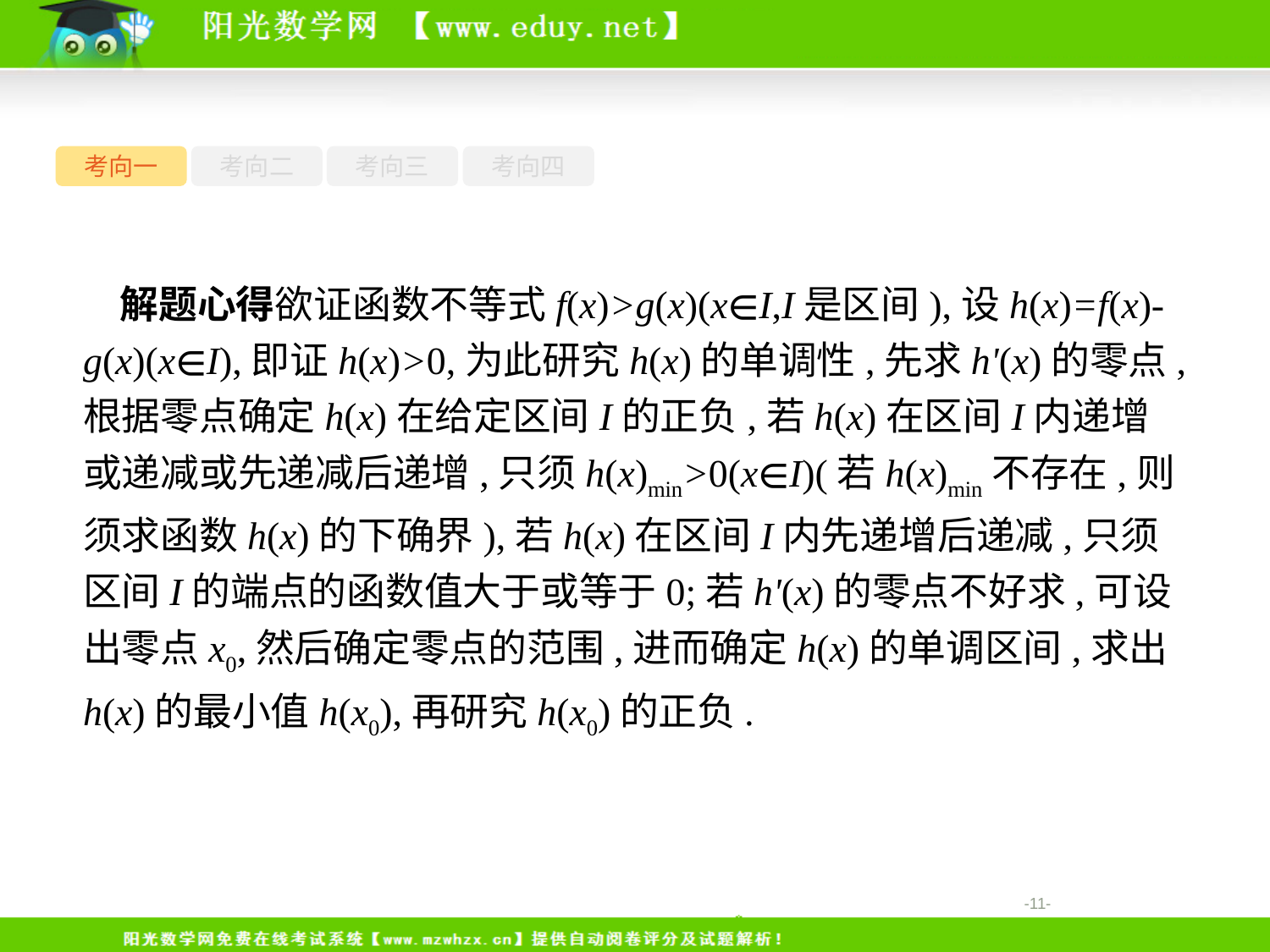

考向一
考向二
考向三
考向四
解题心得欲证函数不等式f(x)>g(x)(x∈I,I是区间),设h(x)=f(x)-g(x)(x∈I),即证h(x)>0,为此研究h(x)的单调性,先求h'(x)的零点,根据零点确定h(x)在给定区间I的正负,若h(x)在区间I内递增或递减或先递减后递增,只须h(x)min>0(x∈I)(若h(x)min不存在,则须求函数h(x)的下确界),若h(x)在区间I内先递增后递减,只须区间I的端点的函数值大于或等于0;若h'(x)的零点不好求,可设出零点x0,然后确定零点的范围,进而确定h(x)的单调区间,求出h(x)的最小值h(x0),再研究h(x0)的正负.
-11-